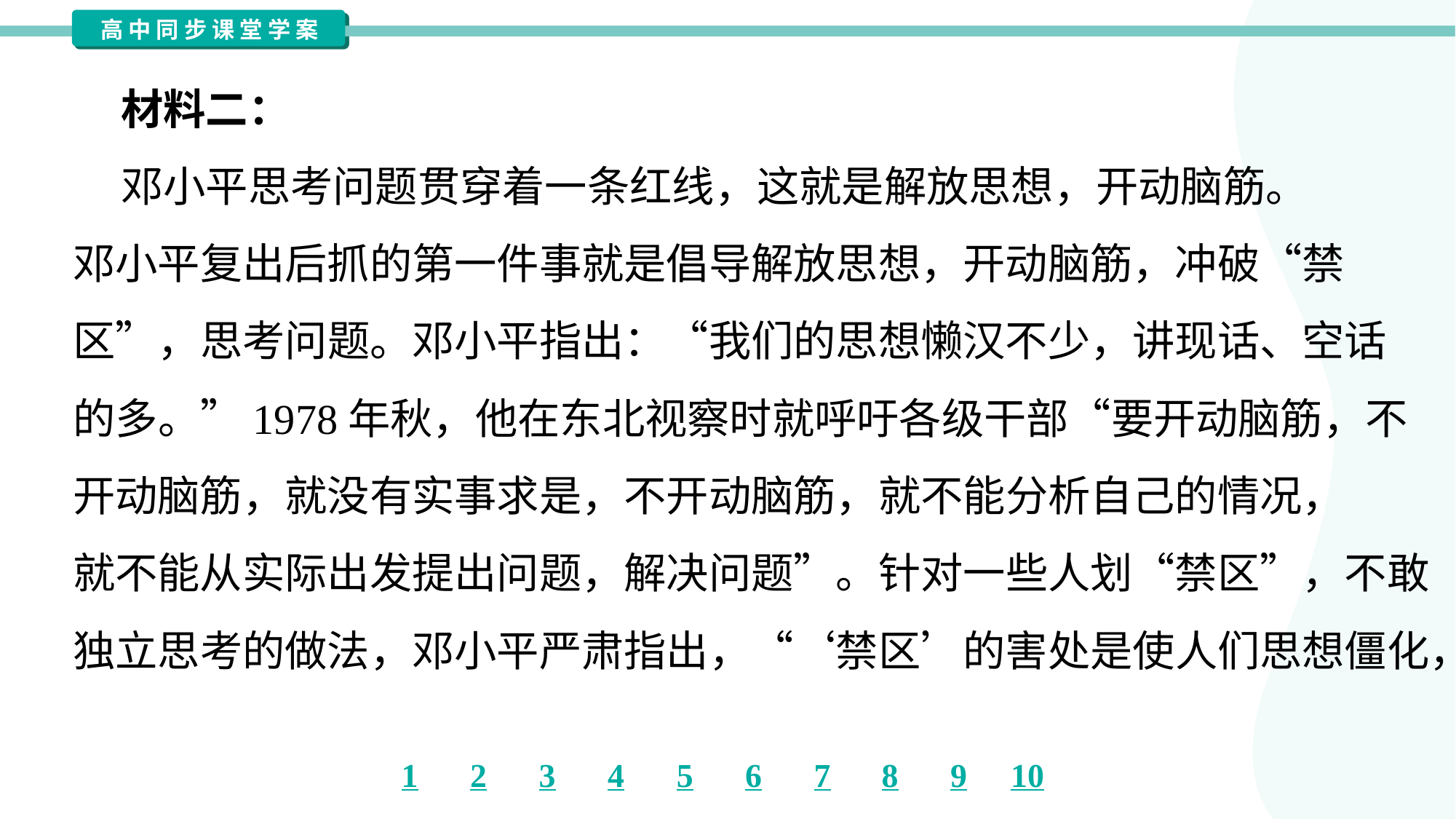

材料二：
    邓小平思考问题贯穿着一条红线，这就是解放思想，开动脑筋。
邓小平复出后抓的第一件事就是倡导解放思想，开动脑筋，冲破“禁
区”，思考问题。邓小平指出：“我们的思想懒汉不少，讲现话、空话
的多。”1978年秋，他在东北视察时就呼吁各级干部“要开动脑筋，不
开动脑筋，就没有实事求是，不开动脑筋，就不能分析自己的情况，
就不能从实际出发提出问题，解决问题”。针对一些人划“禁区”，不敢
独立思考的做法，邓小平严肃指出，“‘禁区’的害处是使人们思想僵化，